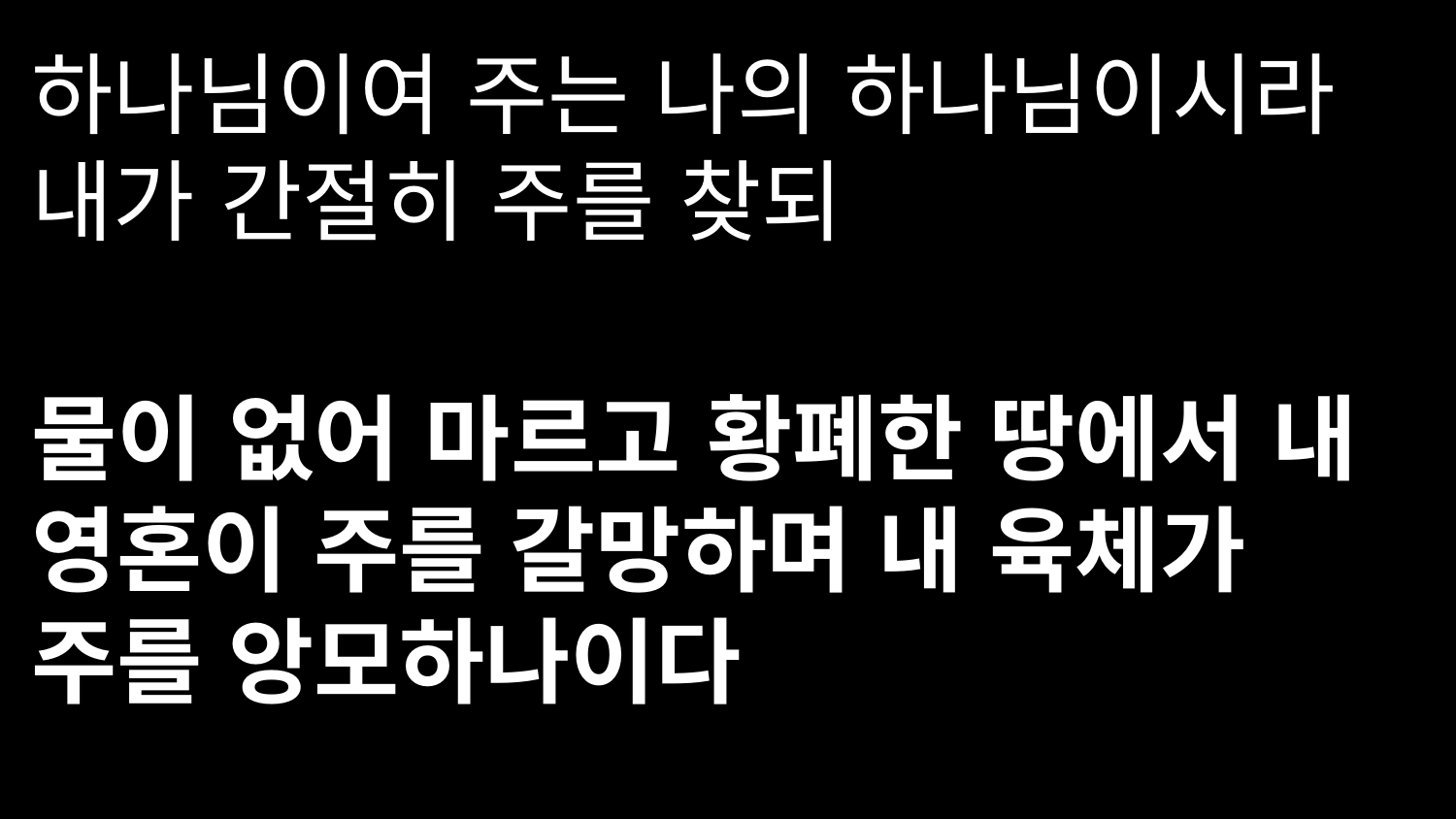

하나님이여 주는 나의 하나님이시라 내가 간절히 주를 찾되
물이 없어 마르고 황폐한 땅에서 내 영혼이 주를 갈망하며 내 육체가 주를 앙모하나이다